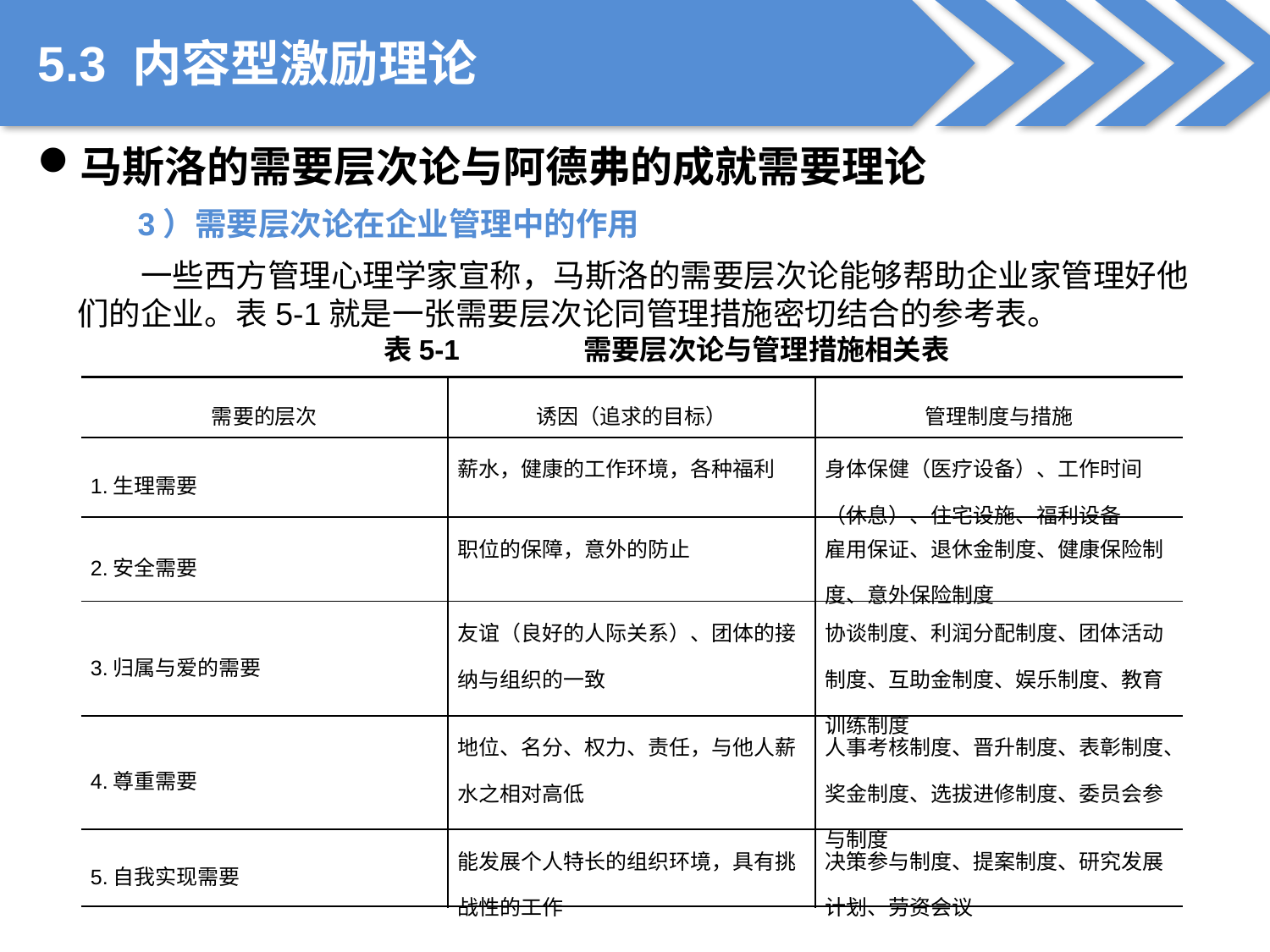

5.3 内容型激励理论
马斯洛的需要层次论与阿德弗的成就需要理论
3）需要层次论在企业管理中的作用
一些西方管理心理学家宣称，马斯洛的需要层次论能够帮助企业家管理好他们的企业。表5-1就是一张需要层次论同管理措施密切结合的参考表。
表5-1               需要层次论与管理措施相关表
| 需要的层次 | 诱因（追求的目标） | 管理制度与措施 |
| --- | --- | --- |
| 1.生理需要 | 薪水，健康的工作环境，各种福利 | 身体保健（医疗设备）、工作时间（休息）、住宅设施、福利设备 |
| 2.安全需要 | 职位的保障，意外的防止 | 雇用保证、退休金制度、健康保险制度、意外保险制度 |
| 3.归属与爱的需要 | 友谊（良好的人际关系）、团体的接纳与组织的一致 | 协谈制度、利润分配制度、团体活动制度、互助金制度、娱乐制度、教育训练制度 |
| 4.尊重需要 | 地位、名分、权力、责任，与他人薪水之相对高低 | 人事考核制度、晋升制度、表彰制度、奖金制度、选拔进修制度、委员会参与制度 |
| 5.自我实现需要 | 能发展个人特长的组织环境，具有挑战性的工作 | 决策参与制度、提案制度、研究发展计划、劳资会议 |